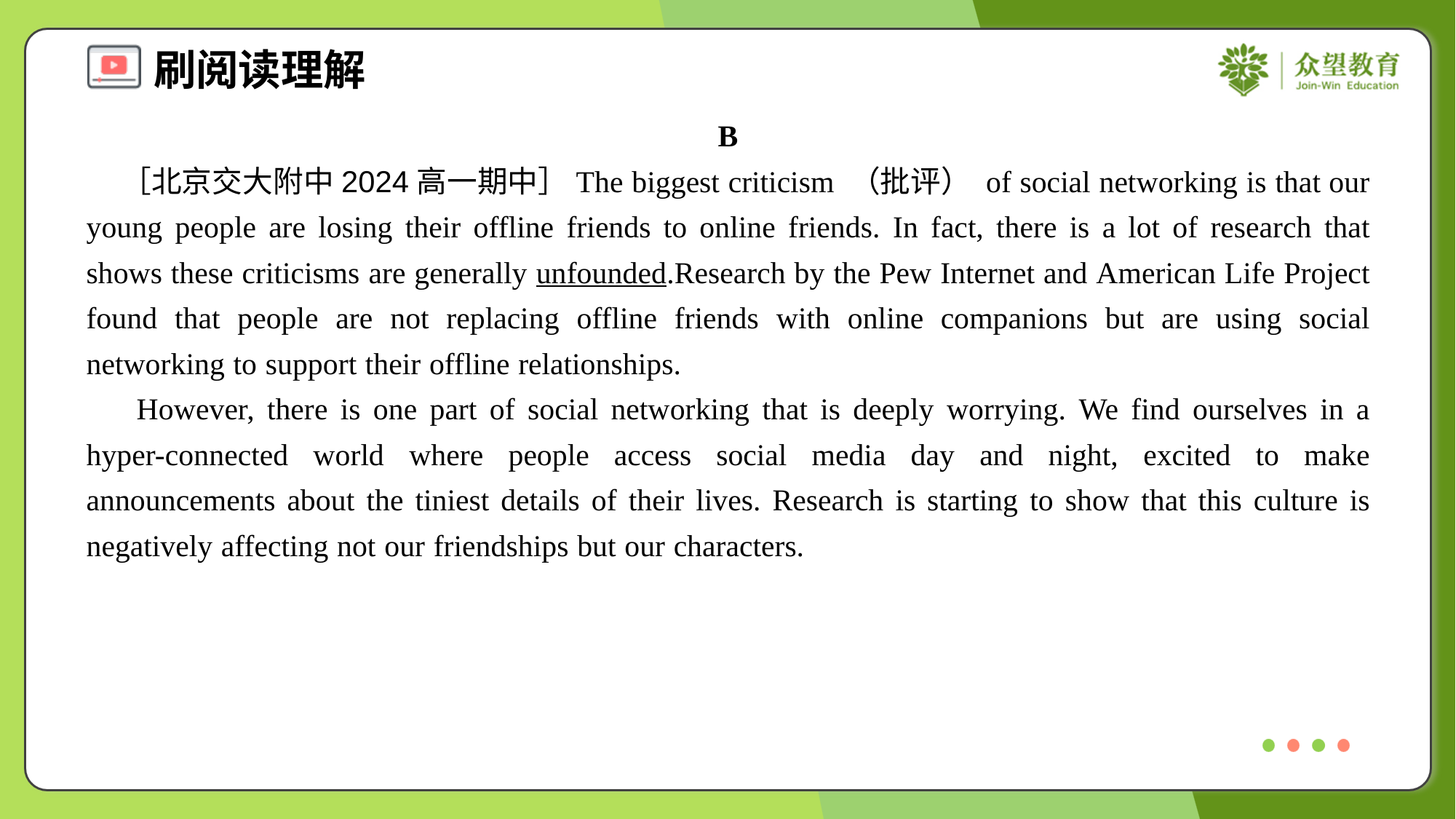

B
    ［北京交大附中2024高一期中］The biggest criticism （批评） of social networking is that our young people are losing their offline friends to online friends. In fact, there is a lot of research that shows these criticisms are generally unfounded.Research by the Pew Internet and American Life Project found that people are not replacing offline friends with online companions but are using social networking to support their offline relationships.
    However, there is one part of social networking that is deeply worrying. We find ourselves in a hyper-connected world where people access social media day and night, excited to make announcements about the tiniest details of their lives. Research is starting to show that this culture is negatively affecting not our friendships but our characters.